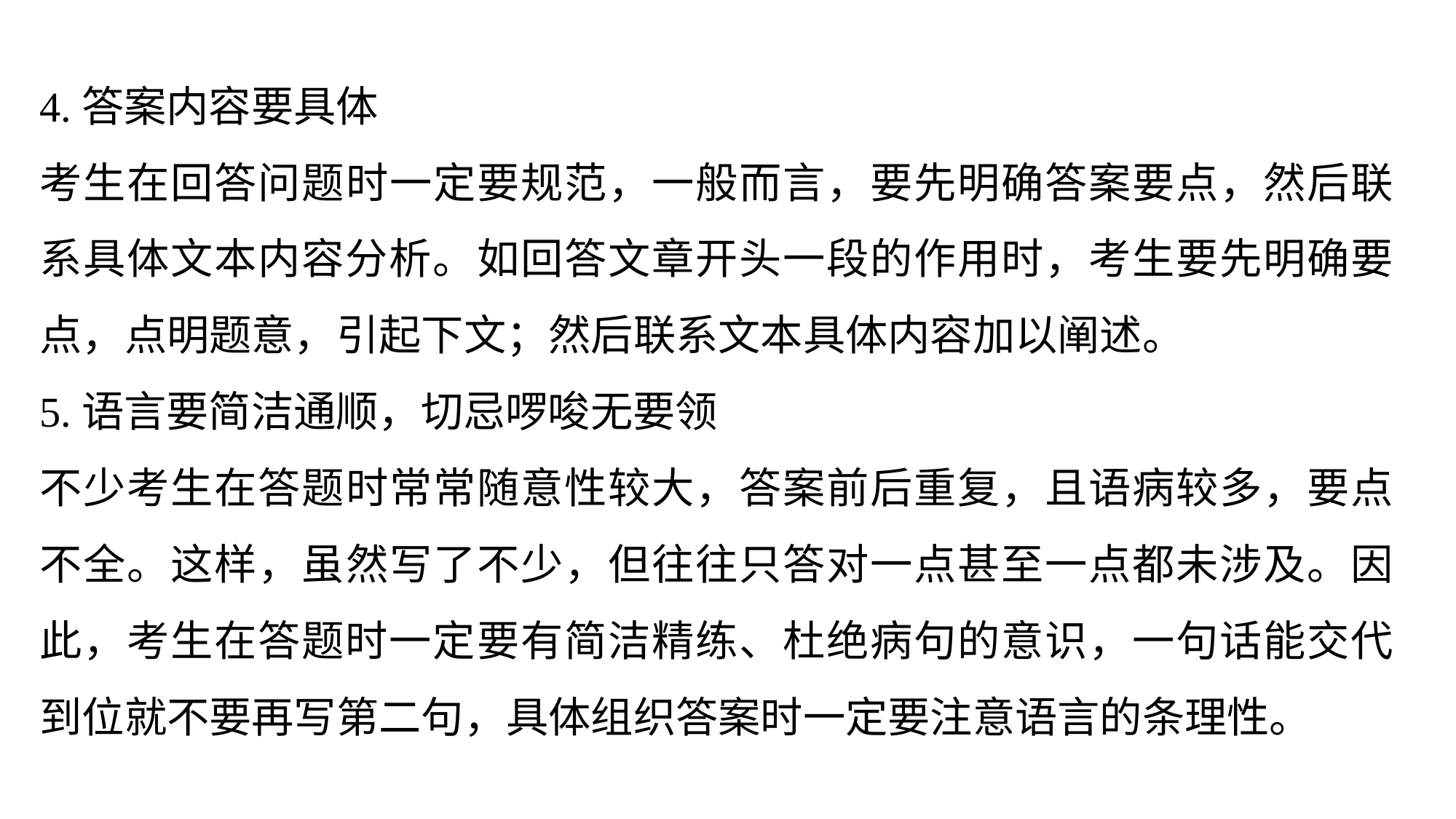

4.答案内容要具体
考生在回答问题时一定要规范，一般而言，要先明确答案要点，然后联系具体文本内容分析。如回答文章开头一段的作用时，考生要先明确要点，点明题意，引起下文；然后联系文本具体内容加以阐述。
5.语言要简洁通顺，切忌啰唆无要领
不少考生在答题时常常随意性较大，答案前后重复，且语病较多，要点不全。这样，虽然写了不少，但往往只答对一点甚至一点都未涉及。因此，考生在答题时一定要有简洁精练、杜绝病句的意识，一句话能交代到位就不要再写第二句，具体组织答案时一定要注意语言的条理性。